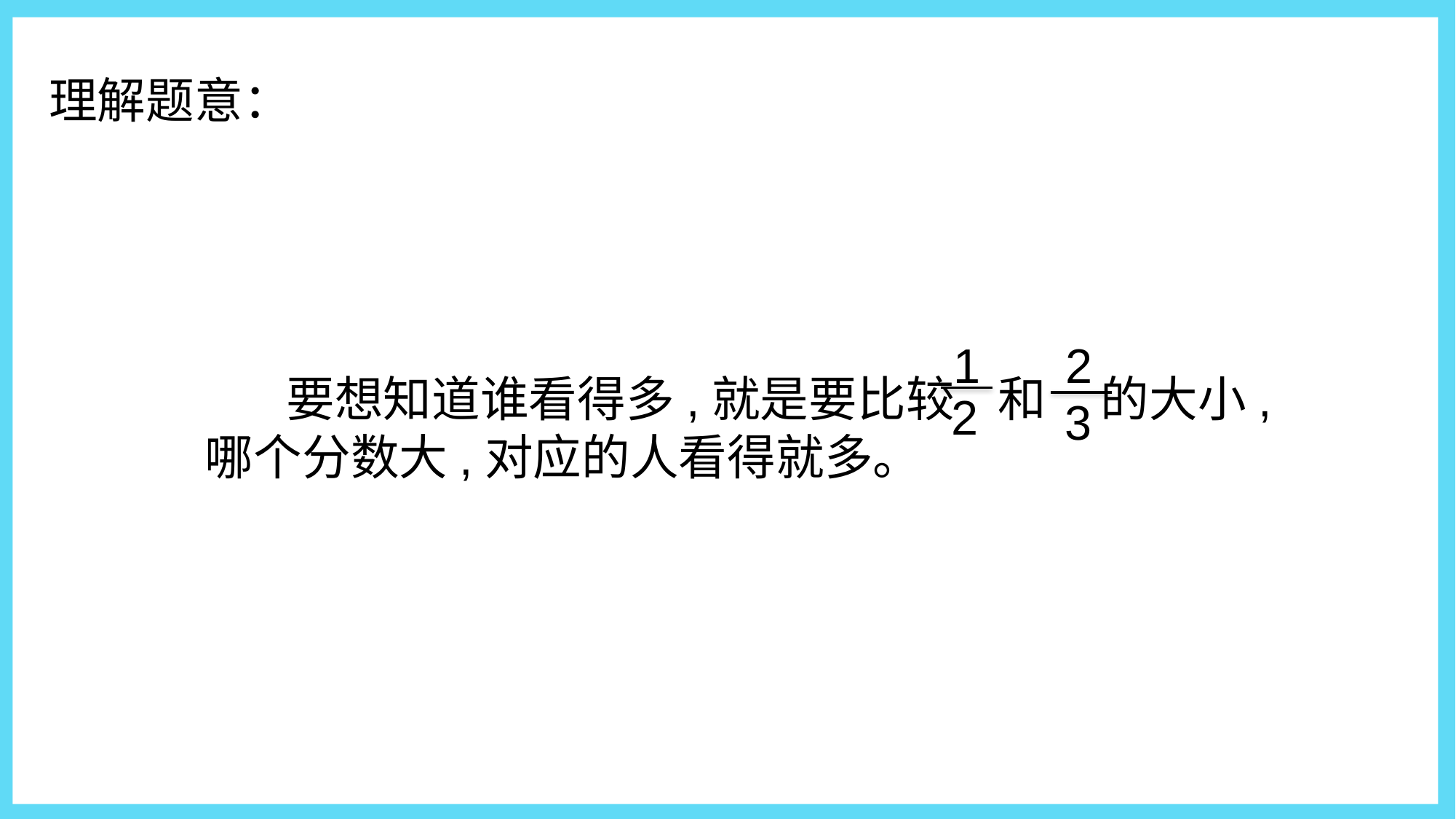

理解题意：
1
2
2
3
　   要想知道谁看得多,就是要比较    和     的大小,哪个分数大,对应的人看得就多。